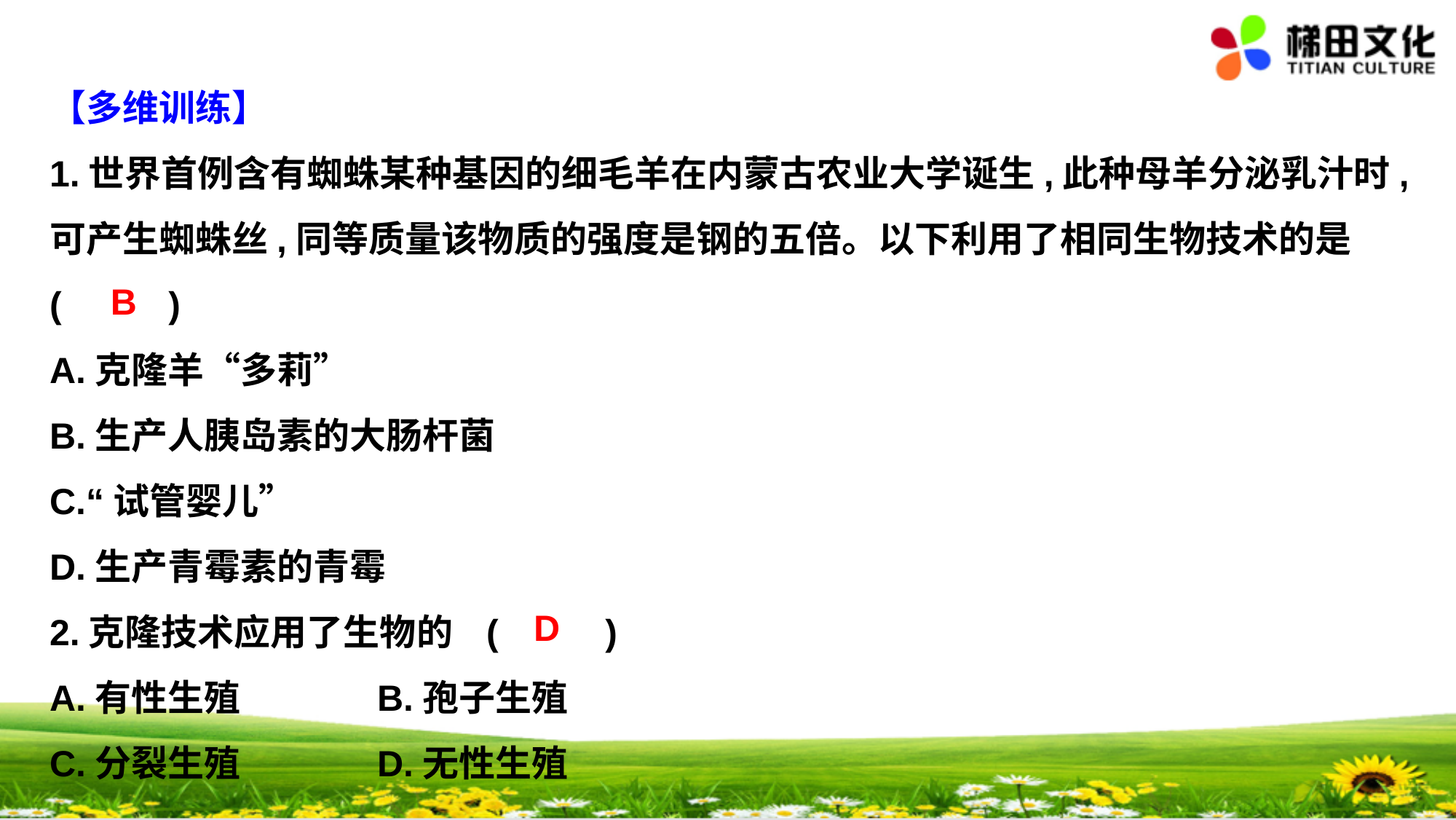

【多维训练】
1.世界首例含有蜘蛛某种基因的细毛羊在内蒙古农业大学诞生,此种母羊分泌乳汁时,
可产生蜘蛛丝,同等质量该物质的强度是钢的五倍。以下利用了相同生物技术的是
(　  　)
A.克隆羊“多莉”
B.生产人胰岛素的大肠杆菌
C.“试管婴儿”
D.生产青霉素的青霉
2.克隆技术应用了生物的	(　  　)
A.有性生殖		B.孢子生殖
C.分裂生殖		D.无性生殖
B
D